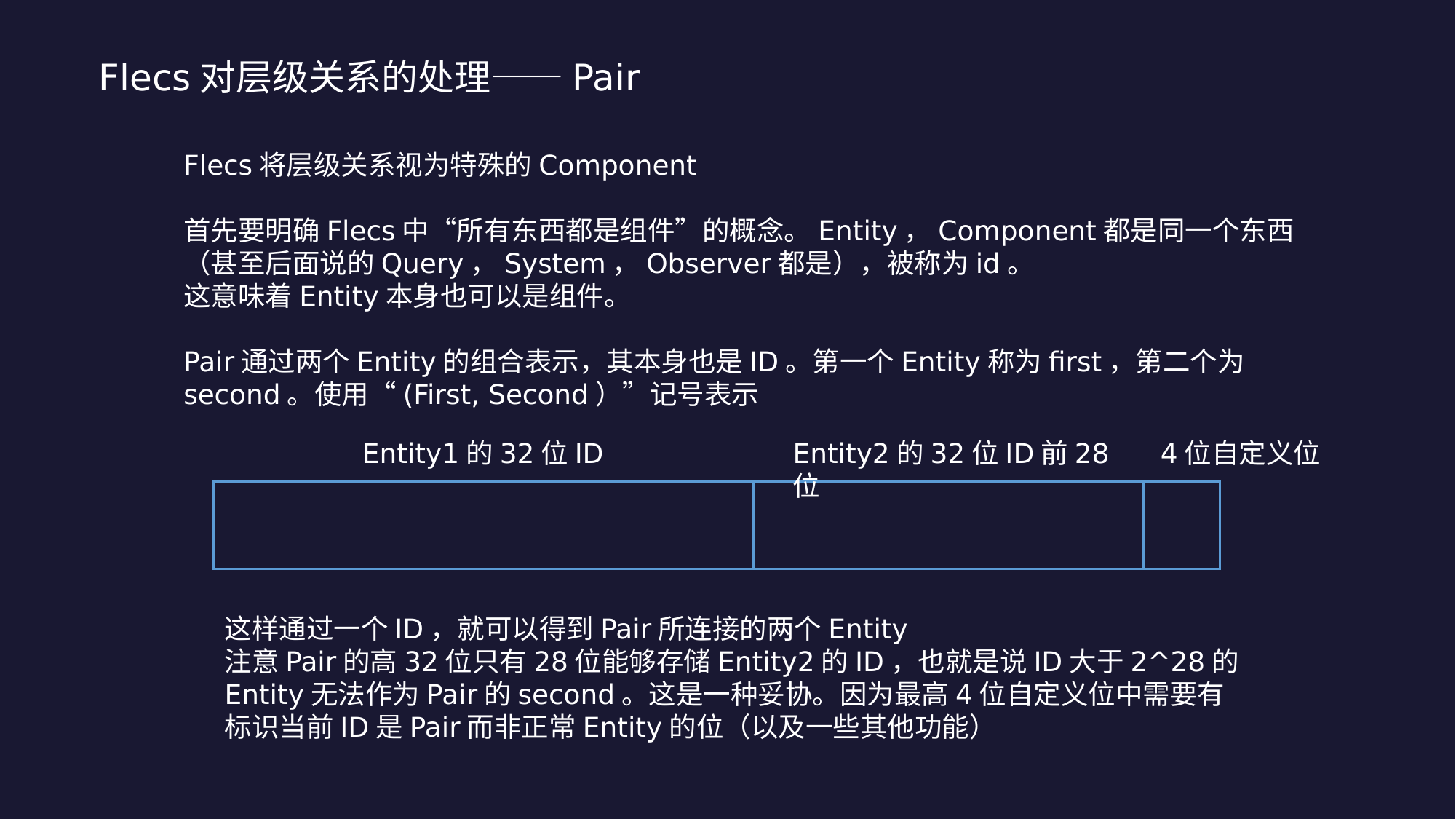

Flecs对层级关系的处理——Pair
Flecs将层级关系视为特殊的Component

首先要明确Flecs中“所有东西都是组件”的概念。Entity，Component都是同一个东西（甚至后面说的Query，System，Observer都是），被称为id。
这意味着Entity本身也可以是组件。

Pair通过两个Entity的组合表示，其本身也是ID。第一个Entity称为first，第二个为second。使用“(First, Second）”记号表示
Entity1的32位ID
Entity2的32位ID前28位
4位自定义位

这样通过一个ID，就可以得到Pair所连接的两个Entity
注意Pair的高32位只有28位能够存储Entity2的ID，也就是说ID大于2^28的Entity无法作为Pair的second。这是一种妥协。因为最高4位自定义位中需要有标识当前ID是Pair而非正常Entity的位（以及一些其他功能）